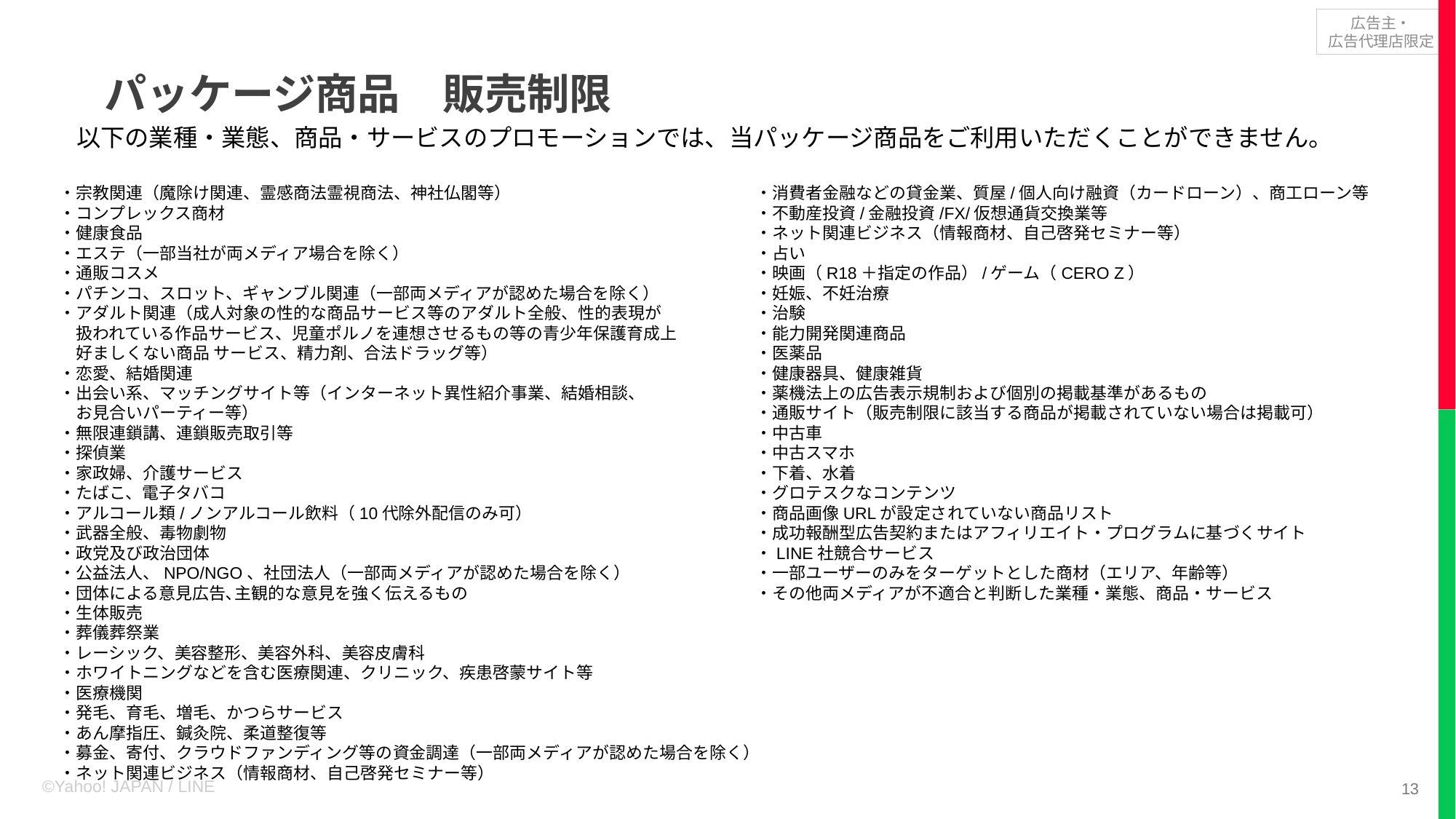

# パッケージ商品　販売制限
以下の業種・業態、商品・サービスのプロモーションでは、当パッケージ商品をご利用いただくことができません。
・宗教関連（魔除け関連、霊感商法霊視商法、神社仏閣等）
・コンプレックス商材
・健康食品
・エステ（一部当社が両メディア場合を除く）
・通販コスメ
・パチンコ、スロット、ギャンブル関連（一部両メディアが認めた場合を除く）
・アダルト関連（成人対象の性的な商品サービス等のアダルト全般、性的表現が
　扱われている作品サービス、児童ポルノを連想させるもの等の青少年保護育成上
　好ましくない商品 サービス、精力剤、合法ドラッグ等）
・恋愛、結婚関連
・出会い系、マッチングサイト等（インターネット異性紹介事業、結婚相談、
　お見合いパーティー等）
・無限連鎖講、連鎖販売取引等
・探偵業
・家政婦、介護サービス
・たばこ、電子タバコ
・アルコール類/ノンアルコール飲料（10代除外配信のみ可）
・武器全般、毒物劇物
・政党及び政治団体
・公益法人、NPO/NGO、社団法人（一部両メディアが認めた場合を除く）
・団体による意見広告､主観的な意見を強く伝えるもの
・生体販売
・葬儀葬祭業
・レーシック、美容整形、美容外科、美容皮膚科
・ホワイトニングなどを含む医療関連、クリニック、疾患啓蒙サイト等
・医療機関
・発毛、育毛、増毛、かつらサービス
・あん摩指圧、鍼灸院、柔道整復等
・募金、寄付、クラウドファンディング等の資金調達（一部両メディアが認めた場合を除く）
・ネット関連ビジネス（情報商材、自己啓発セミナー等）

・消費者金融などの貸金業、質屋/個人向け融資（カードローン）、商工ローン等
・不動産投資/金融投資/FX/仮想通貨交換業等
・ネット関連ビジネス（情報商材、自己啓発セミナー等）
・占い
・映画（R18＋指定の作品）/ゲーム（CERO Z）
・妊娠、不妊治療
・治験
・能力開発関連商品
・医薬品
・健康器具、健康雑貨
・薬機法上の広告表示規制および個別の掲載基準があるもの
・通販サイト（販売制限に該当する商品が掲載されていない場合は掲載可）
・中古車
・中古スマホ
・下着、水着
・グロテスクなコンテンツ
・商品画像URLが設定されていない商品リスト
・成功報酬型広告契約またはアフィリエイト・プログラムに基づくサイト
・LINE社競合サービス
・一部ユーザーのみをターゲットとした商材（エリア、年齢等）
・その他両メディアが不適合と判断した業種・業態、商品・サービス